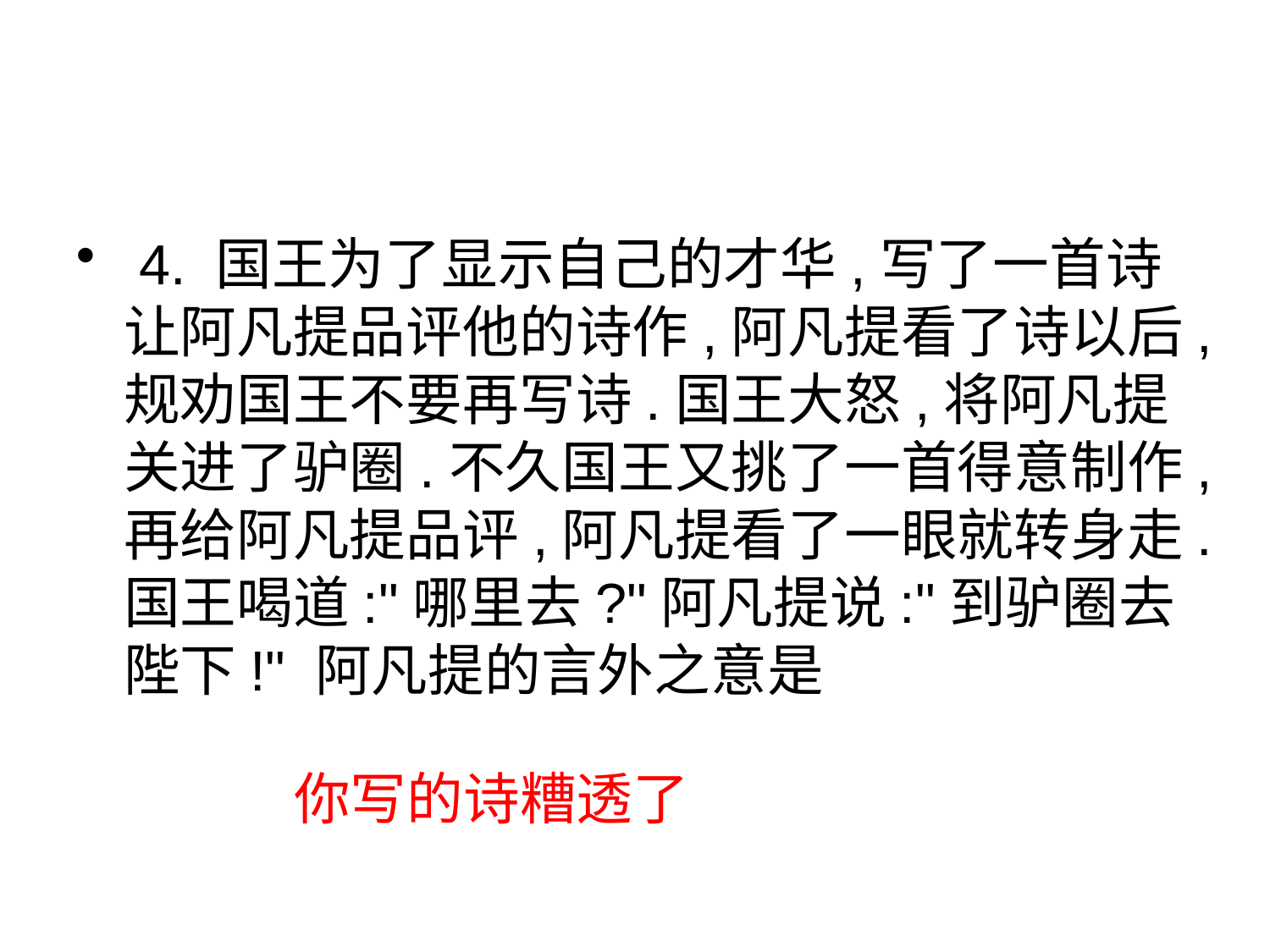

#
 4. 国王为了显示自己的才华,写了一首诗让阿凡提品评他的诗作,阿凡提看了诗以后,规劝国王不要再写诗.国王大怒,将阿凡提关进了驴圈.不久国王又挑了一首得意制作,再给阿凡提品评,阿凡提看了一眼就转身走.国王喝道:"哪里去?"阿凡提说:"到驴圈去陛下!" 阿凡提的言外之意是
你写的诗糟透了